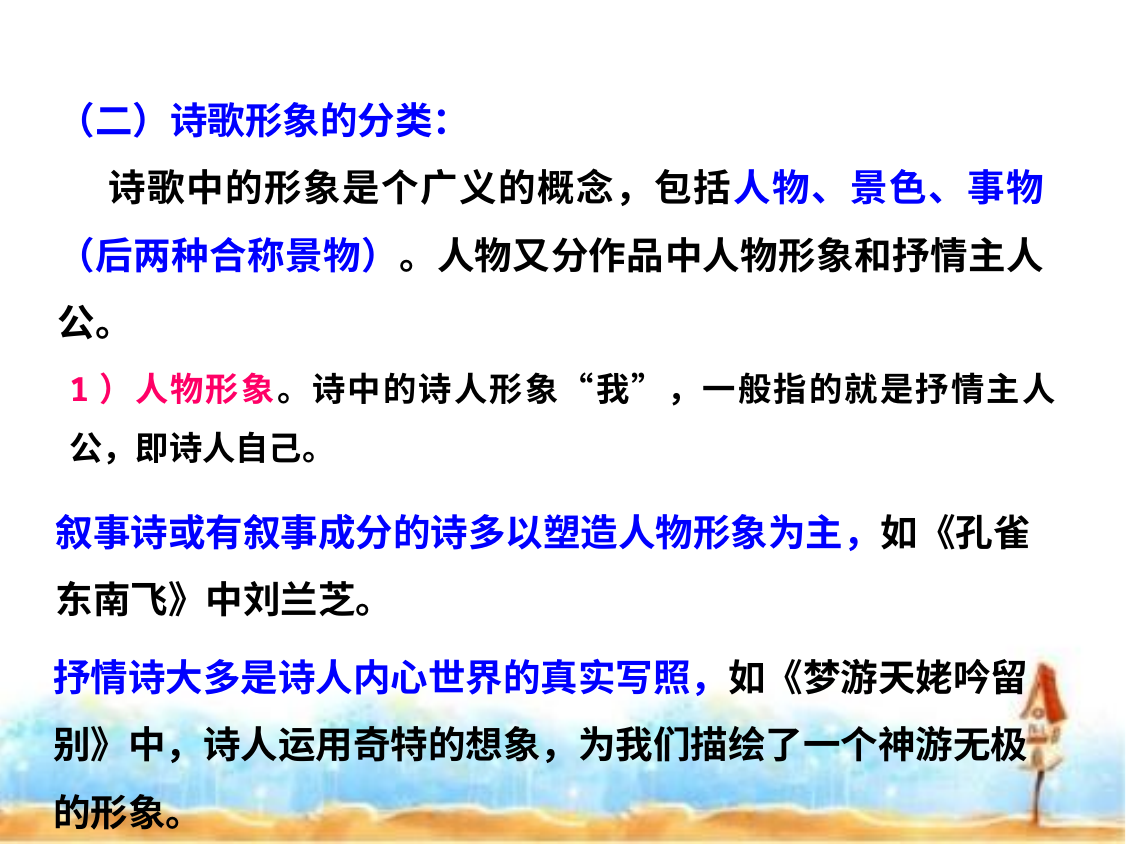

（二）诗歌形象的分类：
    诗歌中的形象是个广义的概念，包括人物、景色、事物（后两种合称景物）。人物又分作品中人物形象和抒情主人公。
1）人物形象。诗中的诗人形象“我”，一般指的就是抒情主人公，即诗人自己。
叙事诗或有叙事成分的诗多以塑造人物形象为主，如《孔雀东南飞》中刘兰芝。
抒情诗大多是诗人内心世界的真实写照，如《梦游天姥吟留别》中，诗人运用奇特的想象，为我们描绘了一个神游无极的形象。